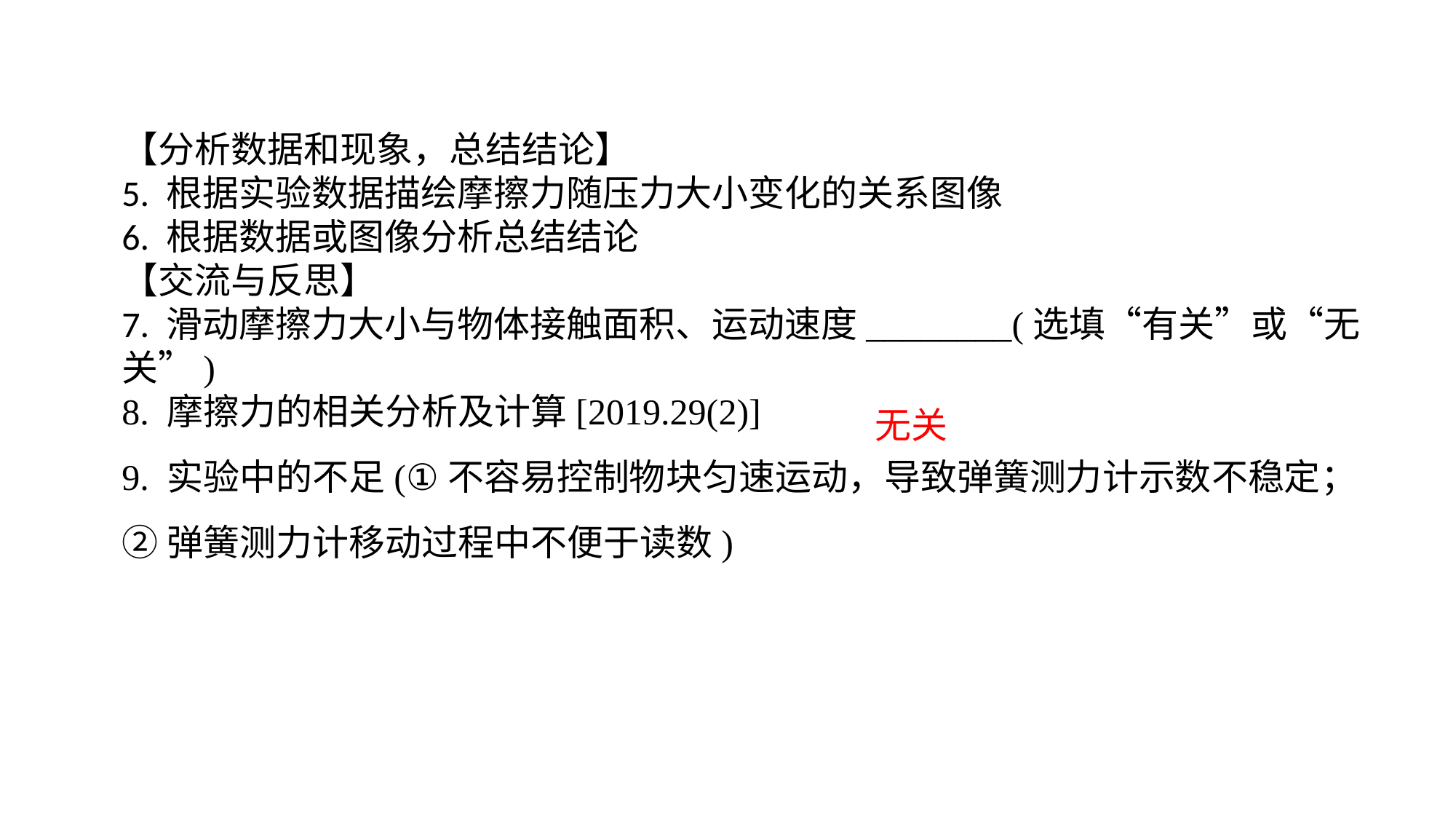

【分析数据和现象，总结结论】5. 根据实验数据描绘摩擦力随压力大小变化的关系图像6. 根据数据或图像分析总结结论【交流与反思】7. 滑动摩擦力大小与物体接触面积、运动速度________(选填“有关”或“无关”)8. 摩擦力的相关分析及计算[2019.29(2)]9. 实验中的不足(①不容易控制物块匀速运动，导致弹簧测力计示数不稳定；
②弹簧测力计移动过程中不便于读数)
无关